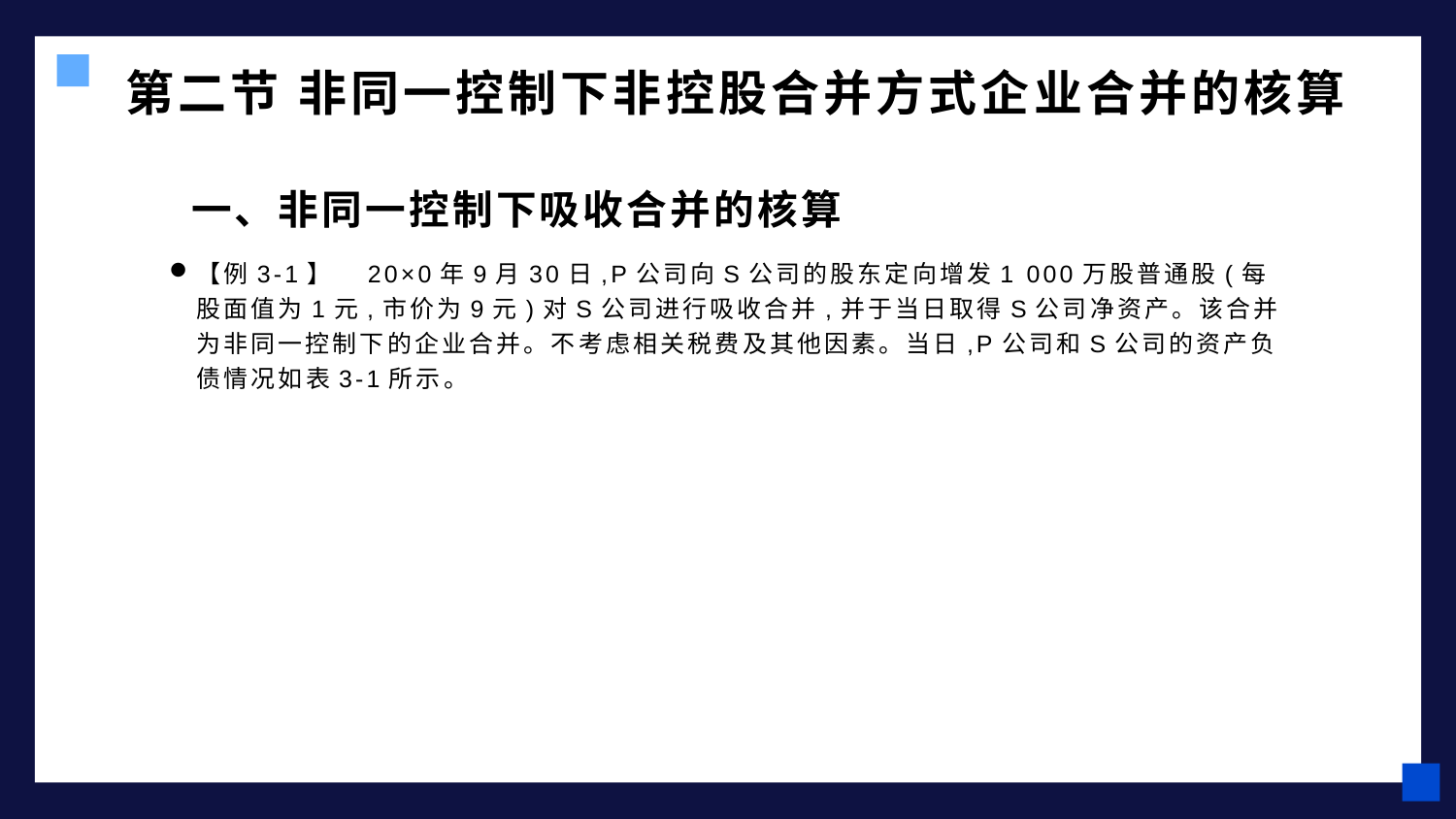

# 第二节 非同一控制下非控股合并方式企业合并的核算
 一、非同一控制下吸收合并的核算
【例3-1】　20×0年9月30日,P公司向S公司的股东定向增发1 000万股普通股(每股面值为1元,市价为9元)对S公司进行吸收合并,并于当日取得S公司净资产。该合并为非同一控制下的企业合并。不考虑相关税费及其他因素。当日,P公司和S公司的资产负债情况如表3-1所示。